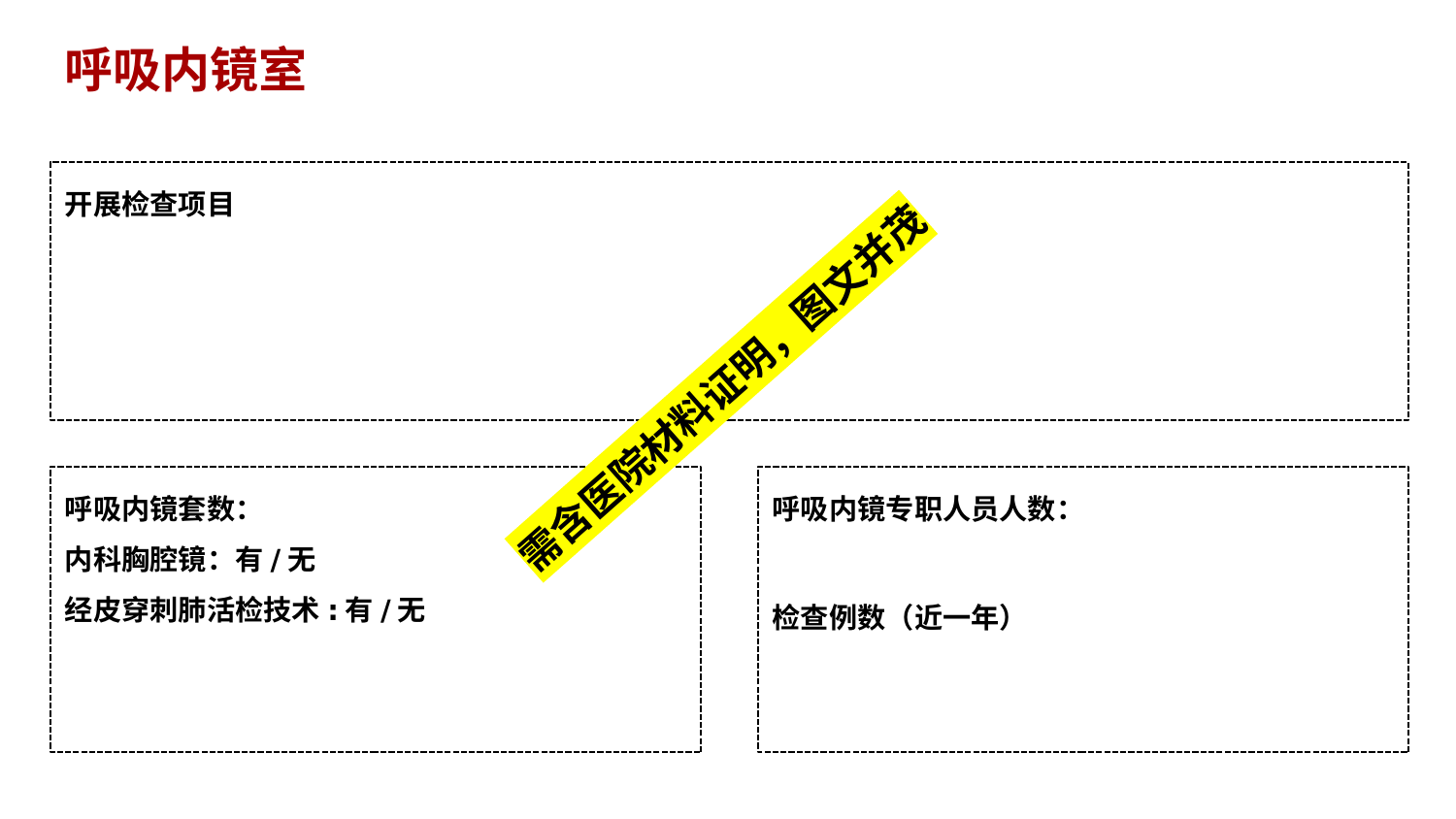

呼吸内镜室
开展检查项目
需含医院材料证明，图文并茂
呼吸内镜专职人员人数：

检查例数（近一年）
呼吸内镜套数：
内科胸腔镜：有/无
经皮穿刺肺活检技术:有/无